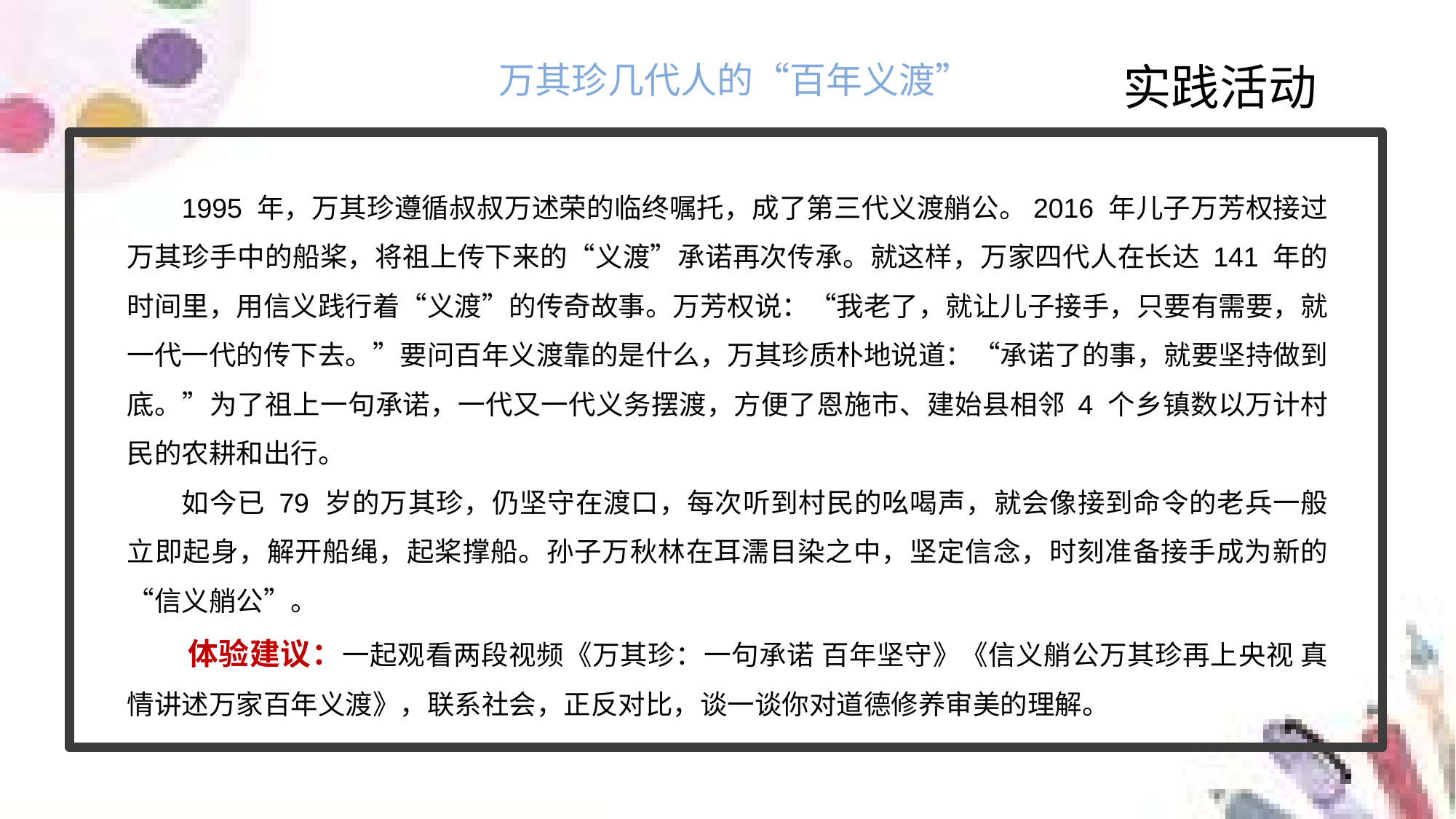

实践活动
万其珍几代人的“百年义渡”

1995 年，万其珍遵循叔叔万述荣的临终嘱托，成了第三代义渡艄公。2016 年儿子万芳权接过万其珍手中的船桨，将祖上传下来的“义渡”承诺再次传承。就这样，万家四代人在长达 141 年的时间里，用信义践行着“义渡”的传奇故事。万芳权说：“我老了，就让儿子接手，只要有需要，就一代一代的传下去。”要问百年义渡靠的是什么，万其珍质朴地说道：“承诺了的事，就要坚持做到底。”为了祖上一句承诺，一代又一代义务摆渡，方便了恩施市、建始县相邻 4 个乡镇数以万计村民的农耕和出行。
如今已 79 岁的万其珍，仍坚守在渡口，每次听到村民的吆喝声，就会像接到命令的老兵一般立即起身，解开船绳，起桨撑船。孙子万秋林在耳濡目染之中，坚定信念，时刻准备接手成为新的“信义艄公”。
体验建议：一起观看两段视频《万其珍：一句承诺 百年坚守》《信义艄公万其珍再上央视 真情讲述万家百年义渡》，联系社会，正反对比，谈一谈你对道德修养审美的理解。